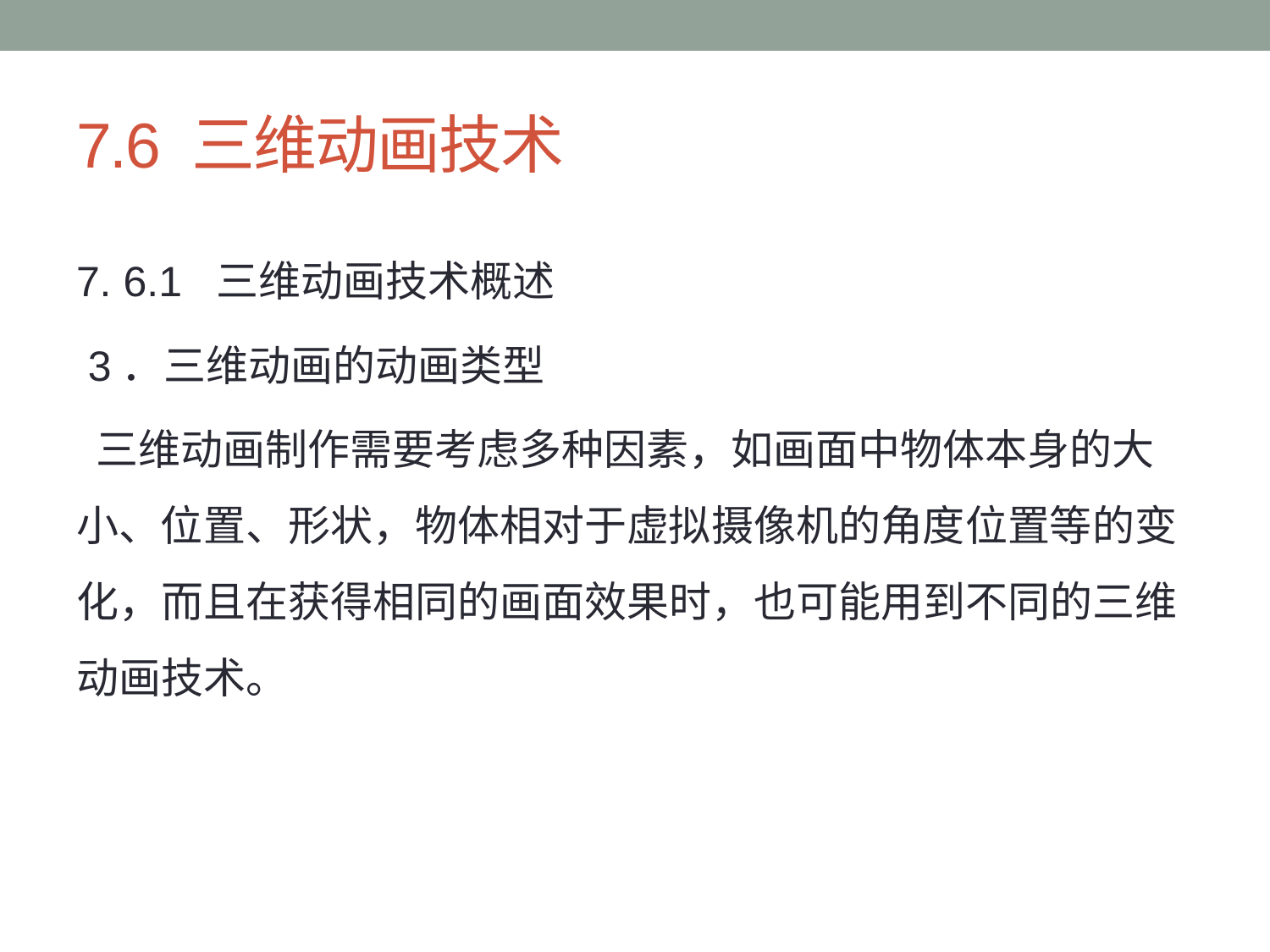

# 7.6 三维动画技术
7. 6.1  三维动画技术概述
 3．三维动画的动画类型
 三维动画制作需要考虑多种因素，如画面中物体本身的大小、位置、形状，物体相对于虚拟摄像机的角度位置等的变化，而且在获得相同的画面效果时，也可能用到不同的三维动画技术。